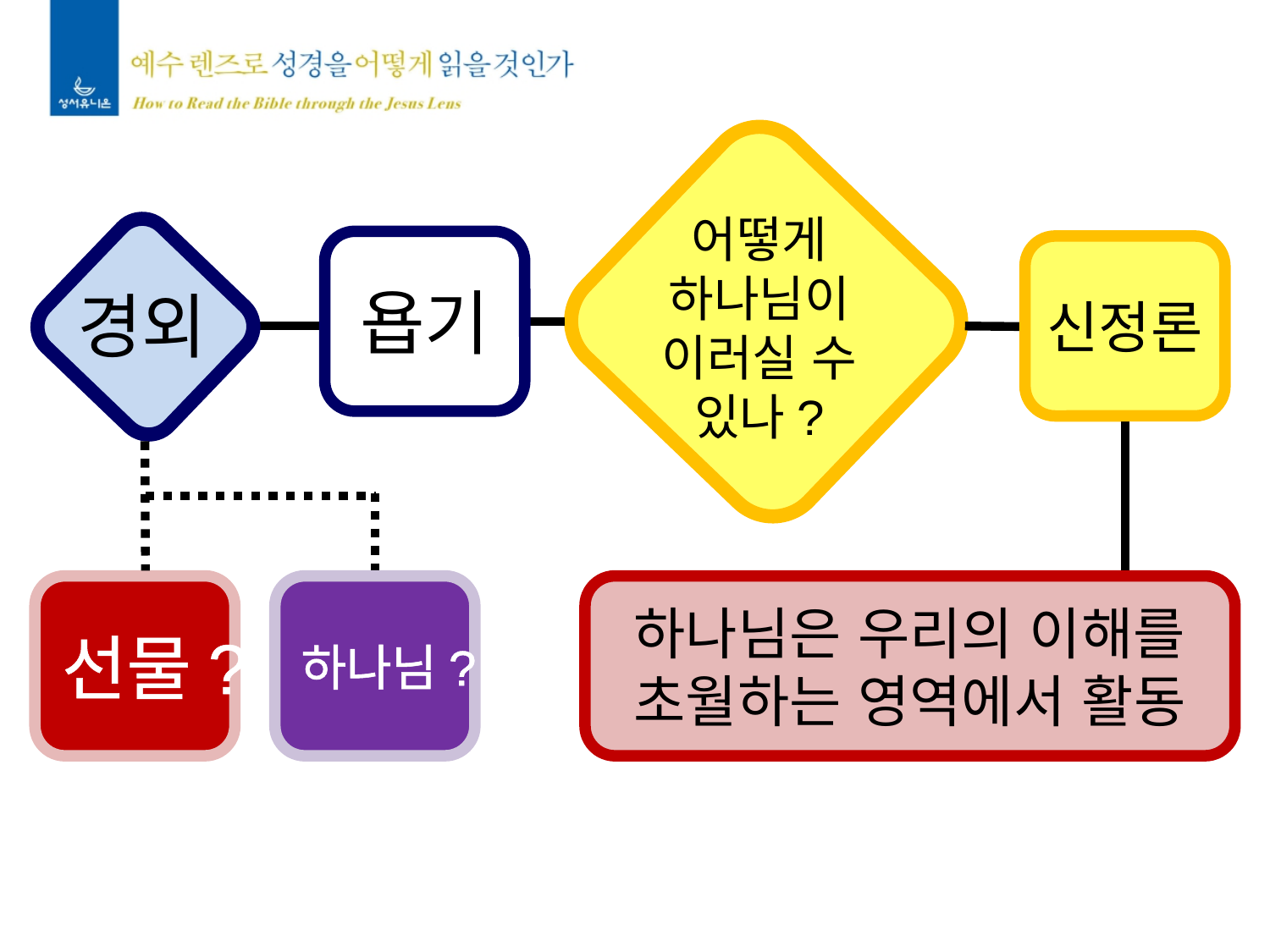

어떻게
하나님이
이러실 수
있나?
욥기
신정론

경외
선물?
하나님?
하나님은 우리의 이해를
초월하는 영역에서 활동